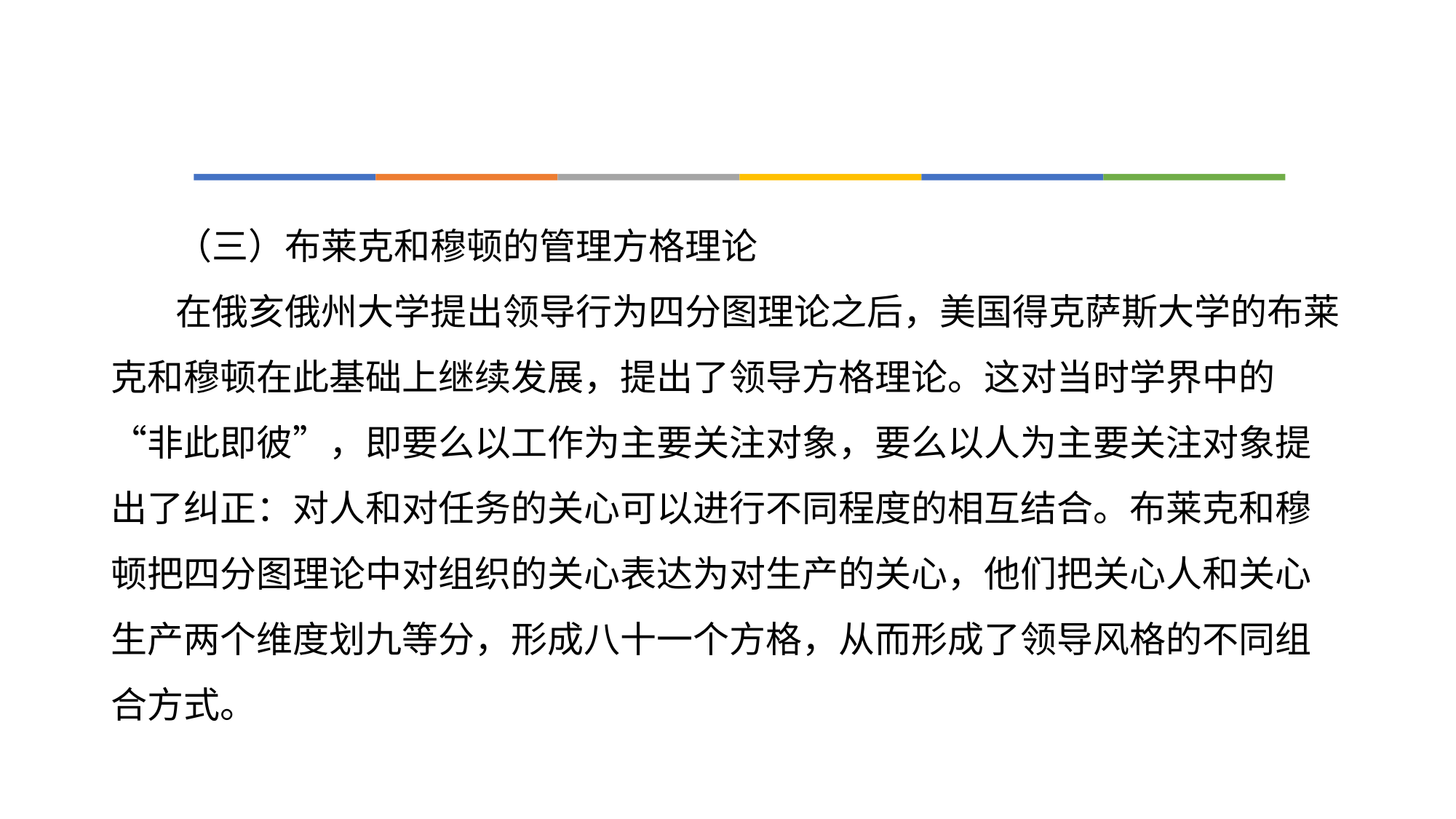

#
（三）布莱克和穆顿的管理方格理论
在俄亥俄州大学提出领导行为四分图理论之后，美国得克萨斯大学的布莱克和穆顿在此基础上继续发展，提出了领导方格理论。这对当时学界中的“非此即彼”，即要么以工作为主要关注对象，要么以人为主要关注对象提出了纠正：对人和对任务的关心可以进行不同程度的相互结合。布莱克和穆顿把四分图理论中对组织的关心表达为对生产的关心，他们把关心人和关心生产两个维度划九等分，形成八十一个方格，从而形成了领导风格的不同组合方式。